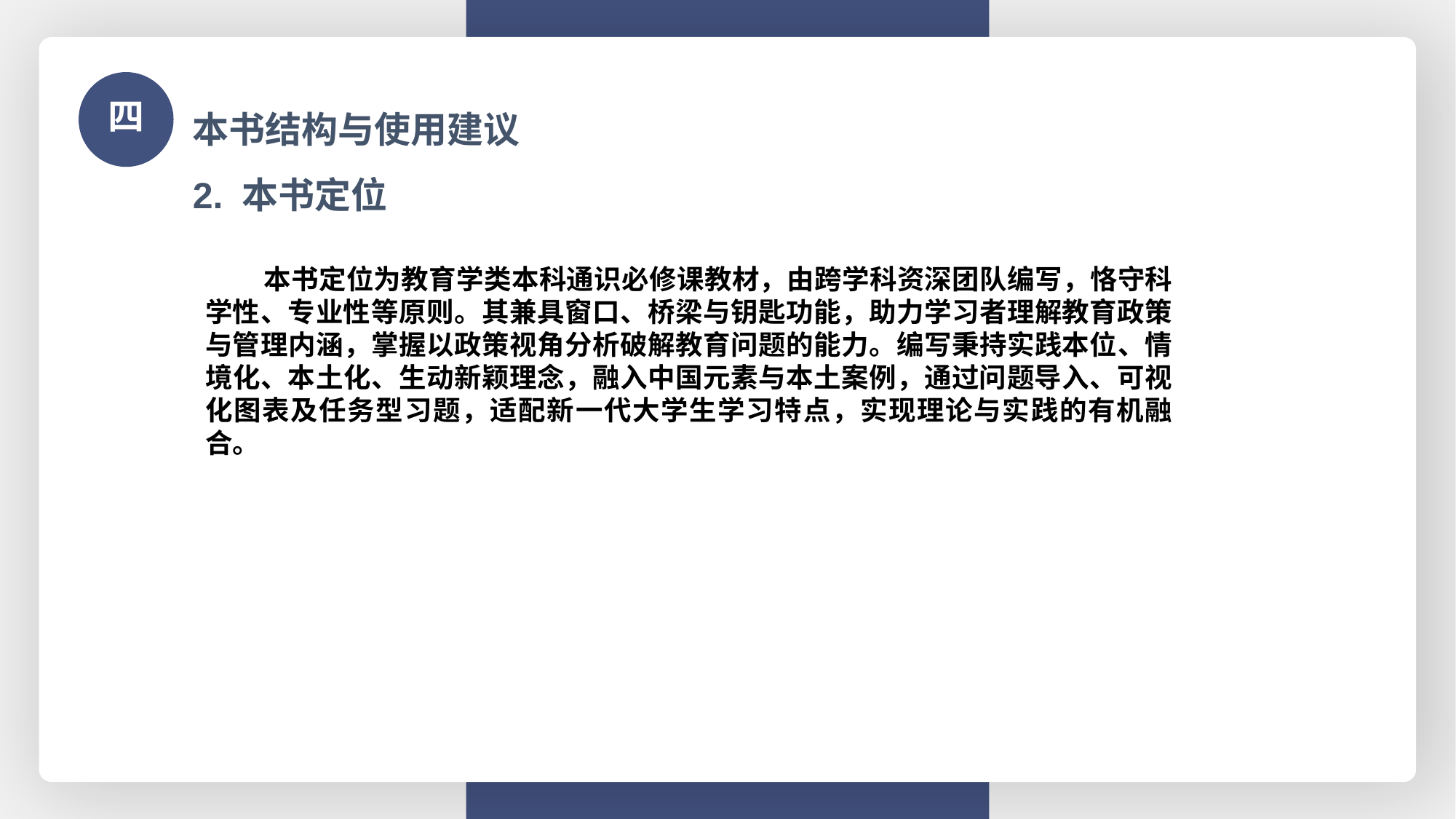

本书结构与使用建议
四
2. 本书定位
        本书定位为教育学类本科通识必修课教材，由跨学科资深团队编写，恪守科学性、专业性等原则。其兼具窗口、桥梁与钥匙功能，助力学习者理解教育政策与管理内涵，掌握以政策视角分析破解教育问题的能力。编写秉持实践本位、情境化、本土化、生动新颖理念，融入中国元素与本土案例，通过问题导入、可视化图表及任务型习题，适配新一代大学生学习特点，实现理论与实践的有机融合。